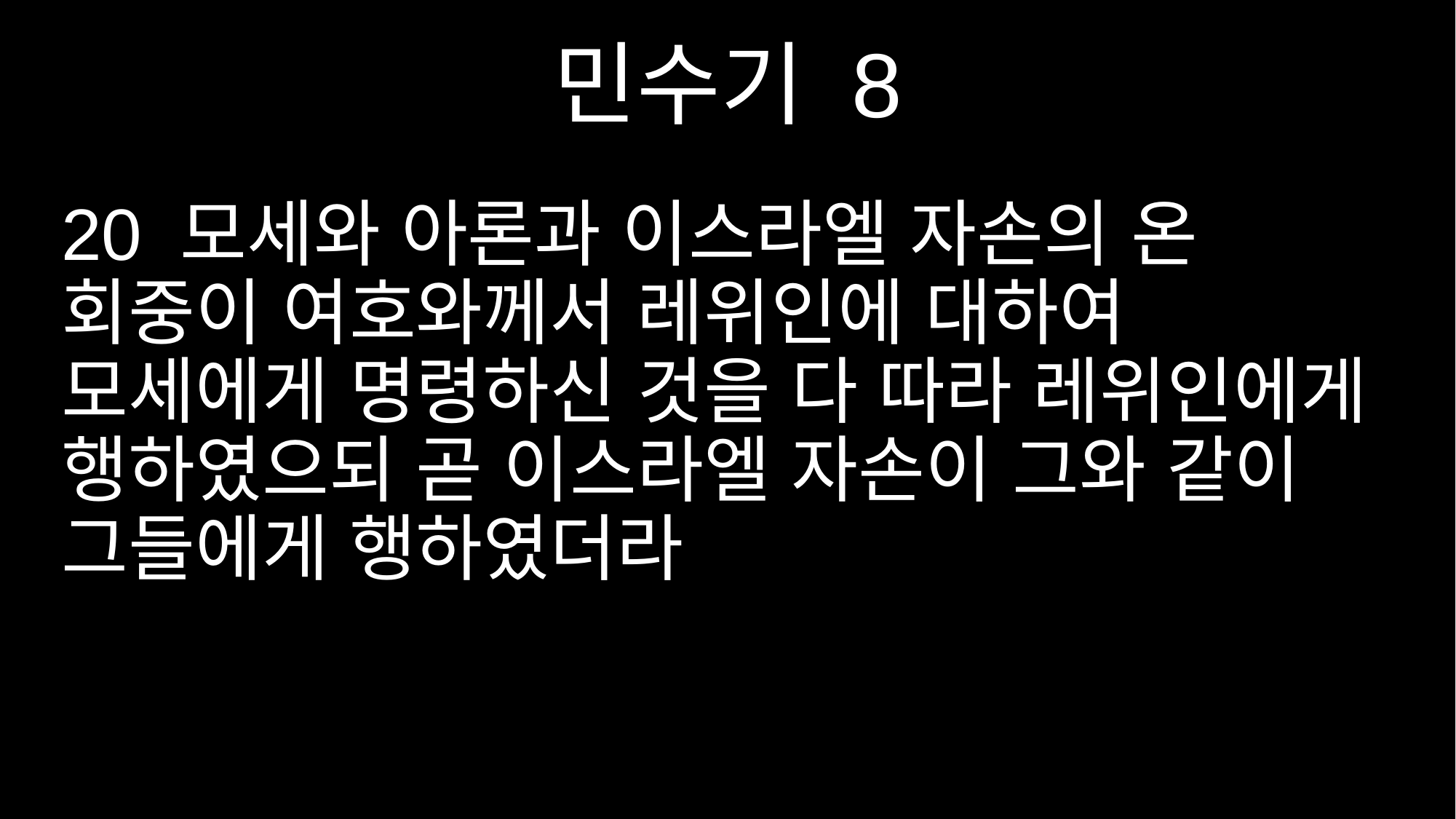

민수기 8
20 모세와 아론과 이스라엘 자손의 온 회중이 여호와께서 레위인에 대하여 모세에게 명령하신 것을 다 따라 레위인에게 행하였으되 곧 이스라엘 자손이 그와 같이 그들에게 행하였더라